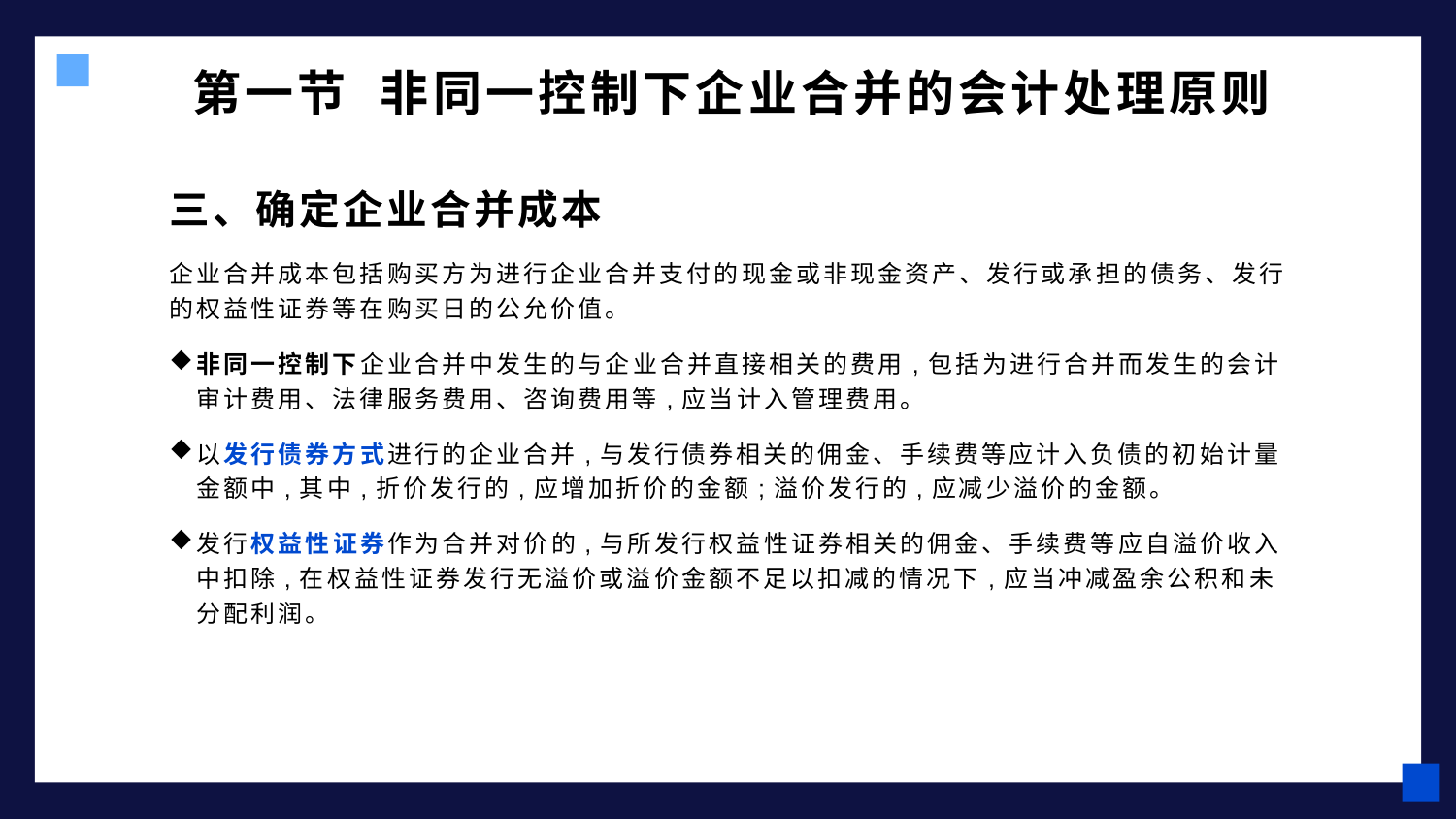

# 第一节  非同一控制下企业合并的会计处理原则
三、确定企业合并成本
企业合并成本包括购买方为进行企业合并支付的现金或非现金资产、发行或承担的债务、发行的权益性证券等在购买日的公允价值。
非同一控制下企业合并中发生的与企业合并直接相关的费用,包括为进行合并而发生的会计审计费用、法律服务费用、咨询费用等,应当计入管理费用。
以发行债券方式进行的企业合并,与发行债券相关的佣金、手续费等应计入负债的初始计量金额中,其中,折价发行的,应增加折价的金额;溢价发行的,应减少溢价的金额。
发行权益性证券作为合并对价的,与所发行权益性证券相关的佣金、手续费等应自溢价收入中扣除,在权益性证券发行无溢价或溢价金额不足以扣减的情况下,应当冲减盈余公积和未分配利润。